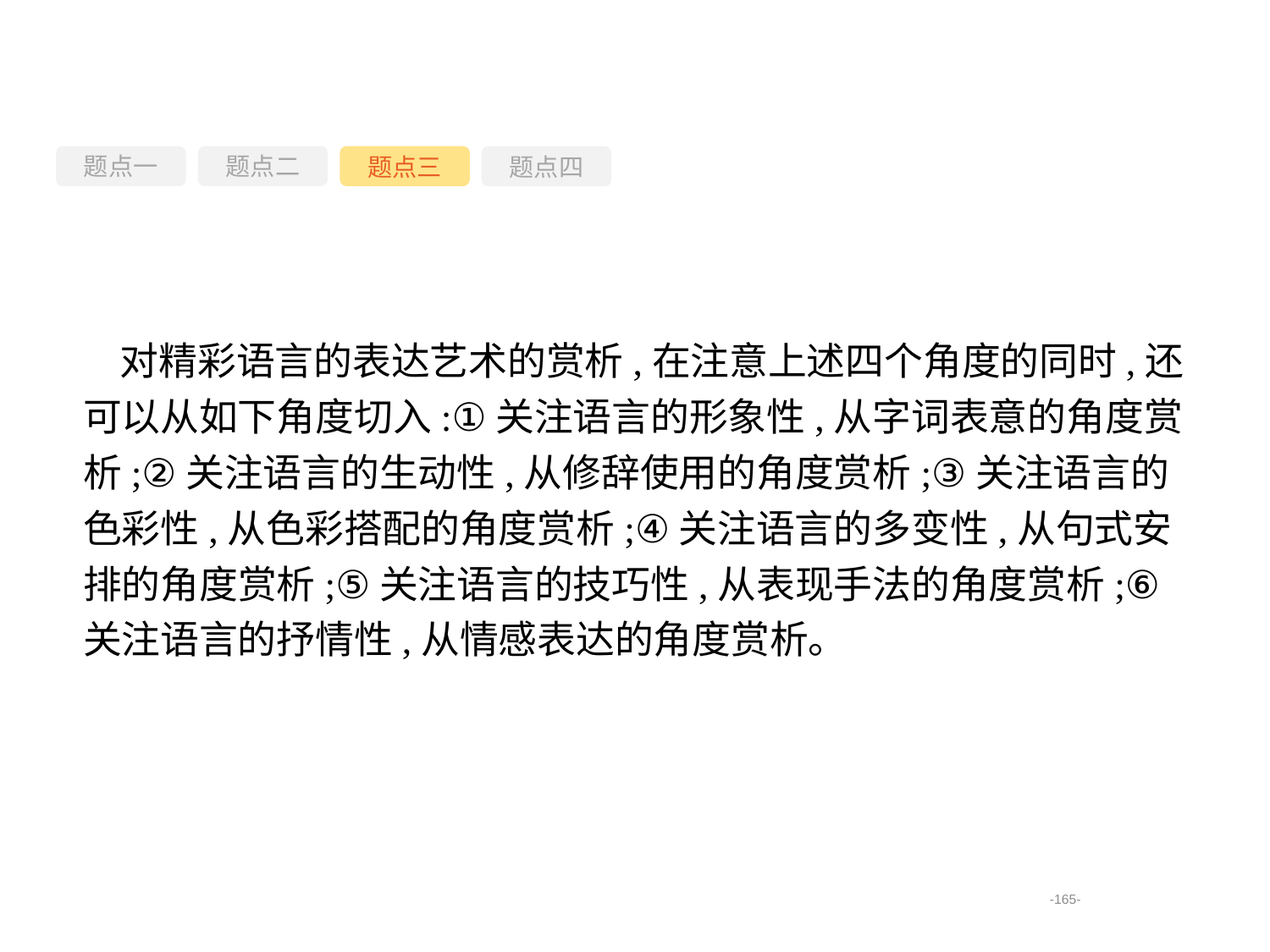

题点一
题点三
题点四
题点二
对精彩语言的表达艺术的赏析,在注意上述四个角度的同时,还可以从如下角度切入:①关注语言的形象性,从字词表意的角度赏析;②关注语言的生动性,从修辞使用的角度赏析;③关注语言的色彩性,从色彩搭配的角度赏析;④关注语言的多变性,从句式安排的角度赏析;⑤关注语言的技巧性,从表现手法的角度赏析;⑥关注语言的抒情性,从情感表达的角度赏析。
-165-